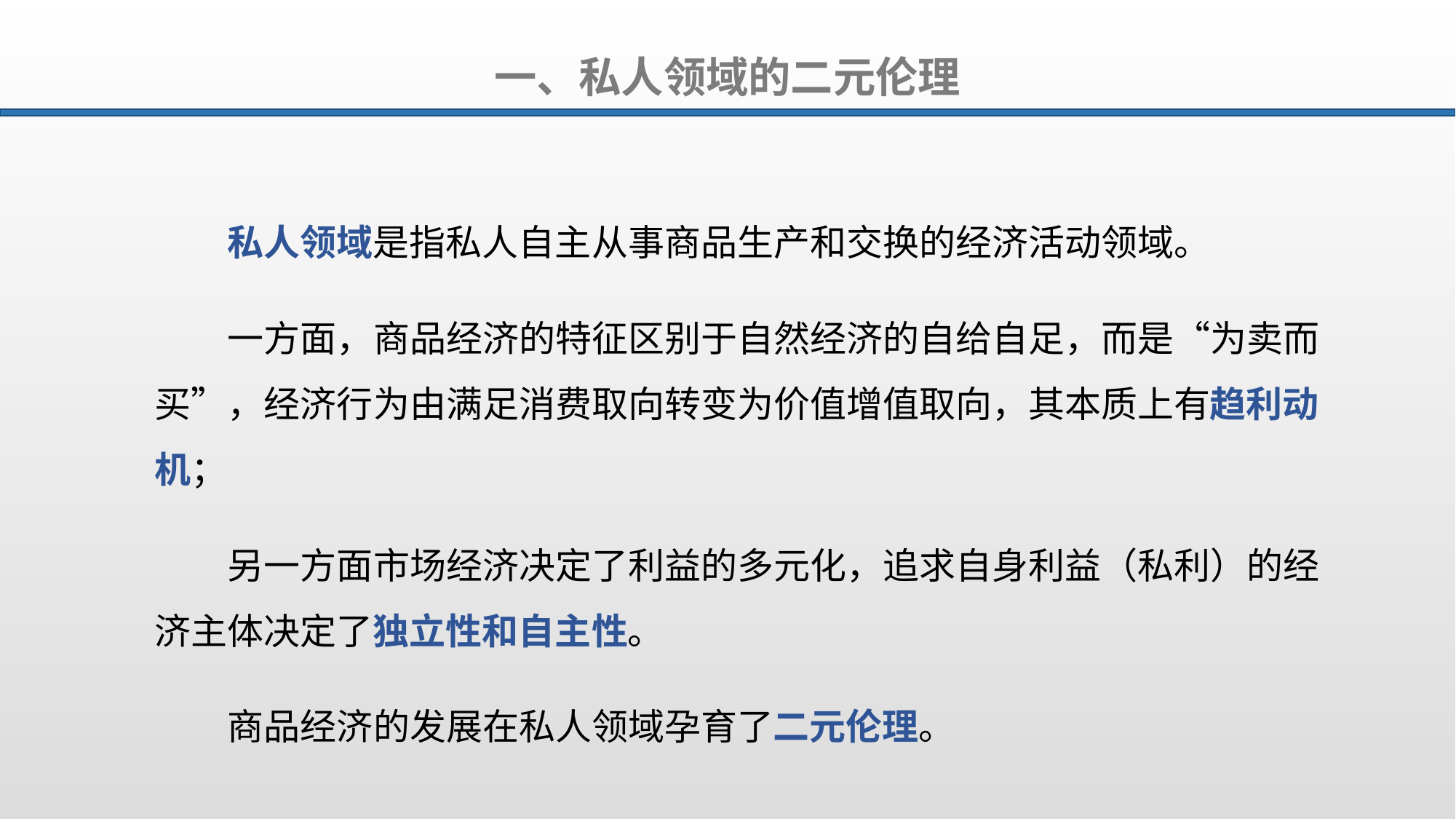

一、私人领域的二元伦理

私人领域是指私人自主从事商品生产和交换的经济活动领域。
一方面，商品经济的特征区别于自然经济的自给自足，而是“为卖而买”，经济行为由满足消费取向转变为价值增值取向，其本质上有趋利动机；
另一方面市场经济决定了利益的多元化，追求自身利益（私利）的经济主体决定了独立性和自主性。
商品经济的发展在私人领域孕育了二元伦理。